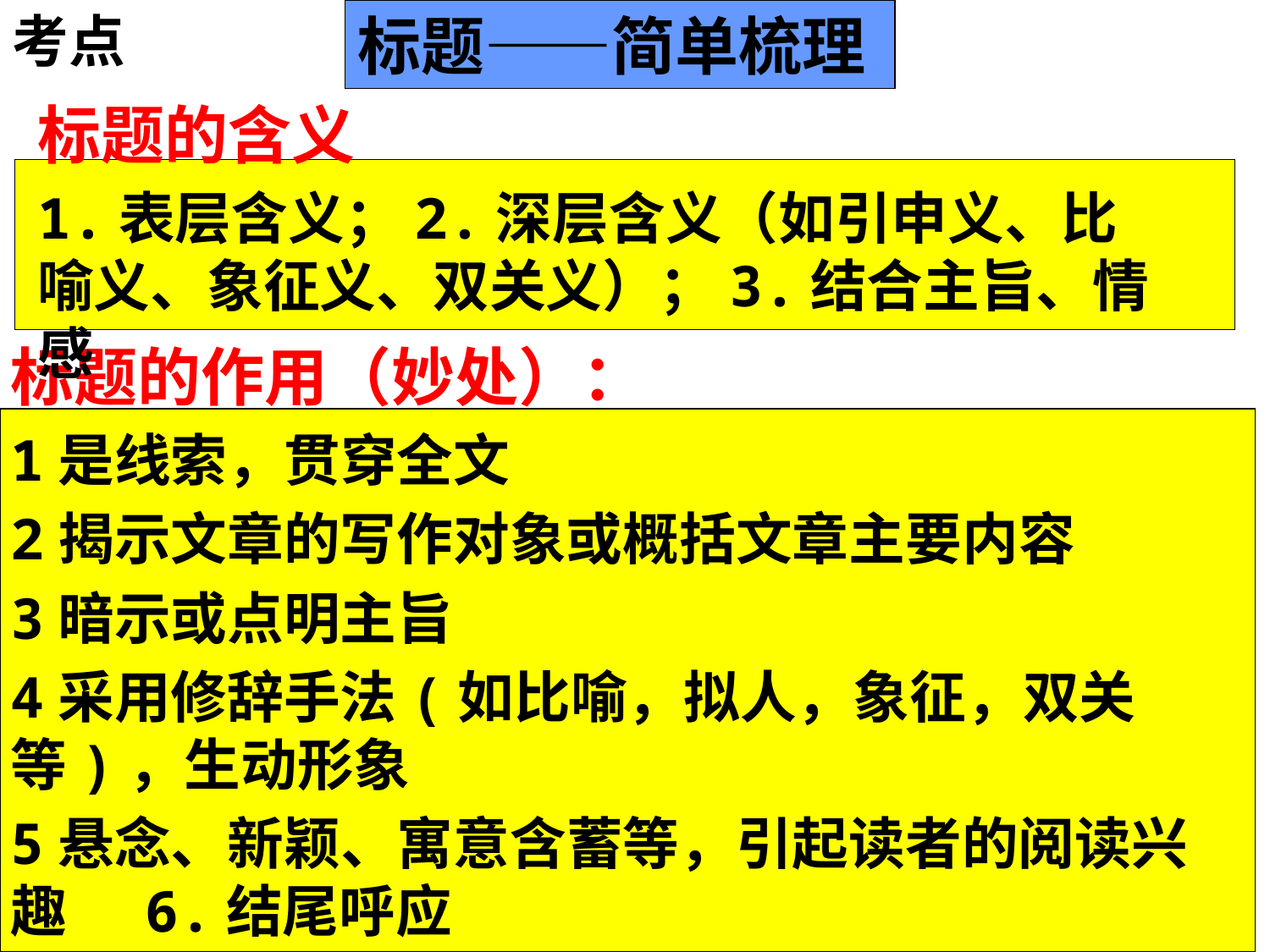

考点
标题——简单梳理
标题的含义
1.表层含义；2.深层含义（如引申义、比喻义、象征义、双关义）；3.结合主旨、情感

标题的作用（妙处）：
1是线索，贯穿全文
2揭示文章的写作对象或概括文章主要内容
3暗示或点明主旨
4采用修辞手法(如比喻，拟人，象征，双关等)，生动形象
5悬念、新颖、寓意含蓄等，引起读者的阅读兴趣     6.结尾呼应